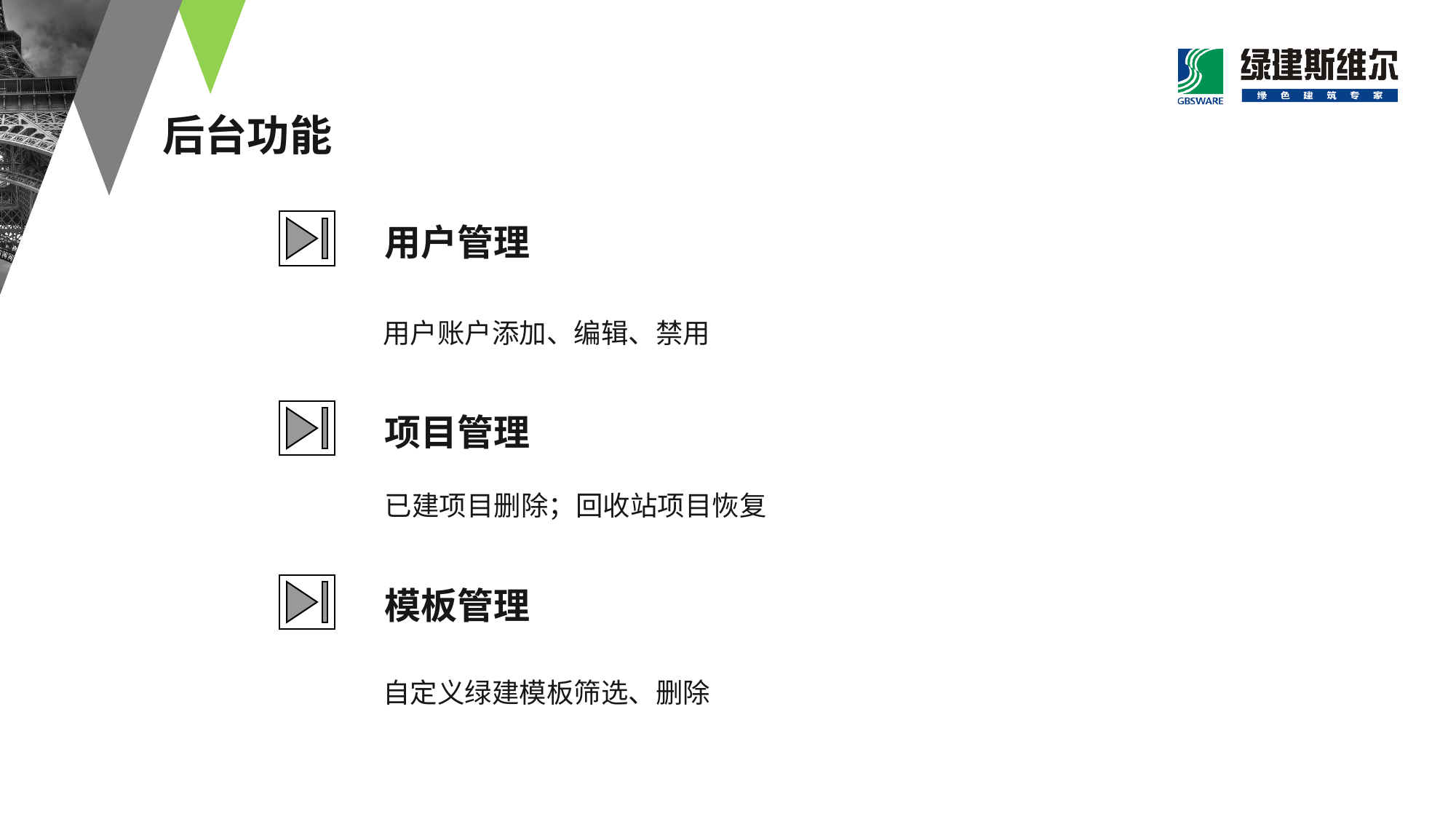

# 后台功能
用户管理

用户账户添加、编辑、禁用
项目管理

已建项目删除；回收站项目恢复
模板管理

自定义绿建模板筛选、删除